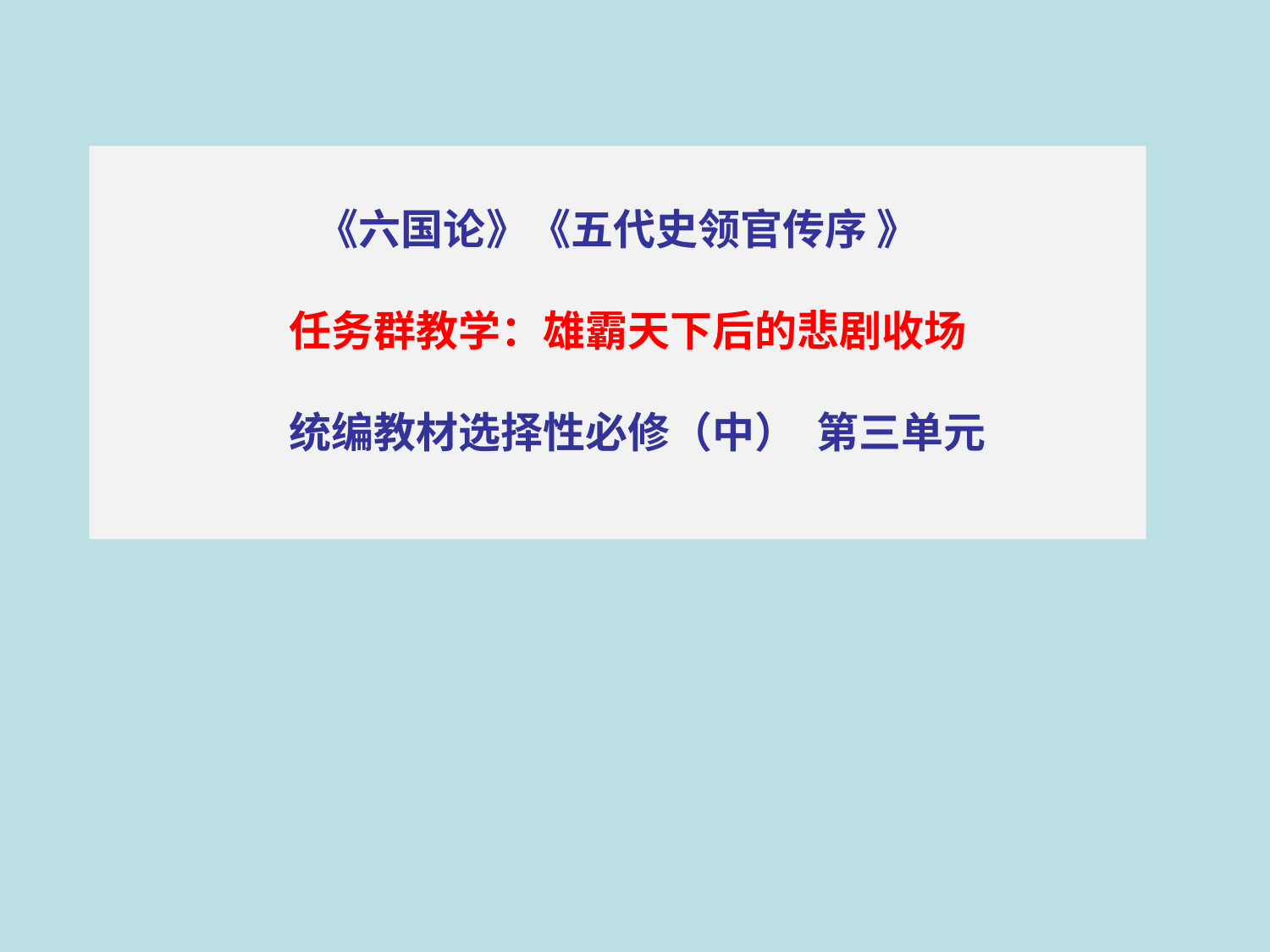

《六国论》《五代史领官传序 》

 任务群教学：雄霸天下后的悲剧收场

   统编教材选择性必修（中）  第三单元